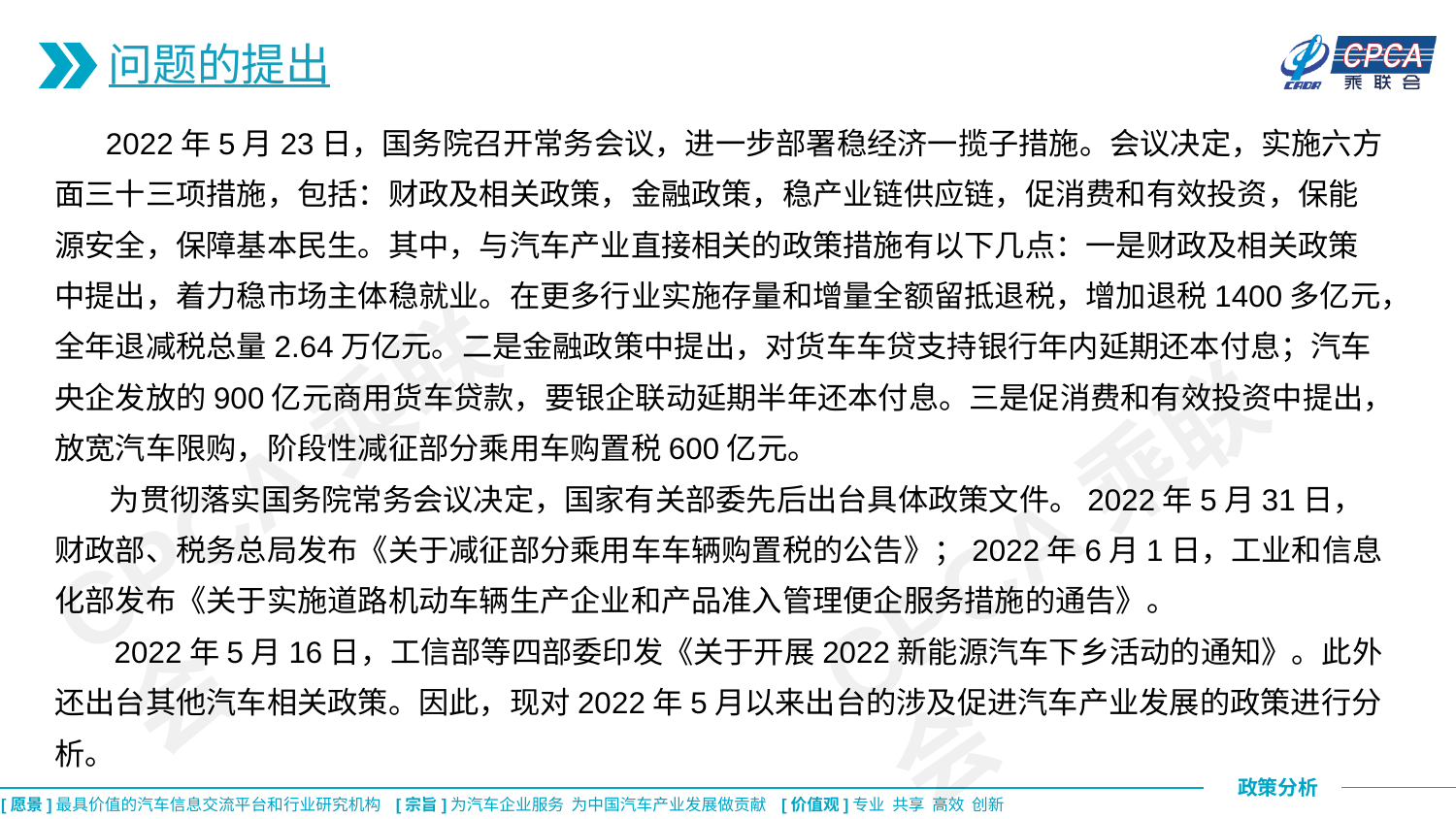

问题的提出
      2022年5月23日，国务院召开常务会议，进一步部署稳经济一揽子措施。会议决定，实施六方面三十三项措施，包括：财政及相关政策，金融政策，稳产业链供应链，促消费和有效投资，保能源安全，保障基本民生。其中，与汽车产业直接相关的政策措施有以下几点：一是财政及相关政策中提出，着力稳市场主体稳就业。在更多行业实施存量和增量全额留抵退税，增加退税1400多亿元，全年退减税总量2.64万亿元。二是金融政策中提出，对货车车贷支持银行年内延期还本付息；汽车央企发放的900亿元商用货车贷款，要银企联动延期半年还本付息。三是促消费和有效投资中提出，放宽汽车限购，阶段性减征部分乘用车购置税600亿元。
       为贯彻落实国务院常务会议决定，国家有关部委先后出台具体政策文件。2022年5月31日，财政部、税务总局发布《关于减征部分乘用车车辆购置税的公告》；2022年6月1日，工业和信息化部发布《关于实施道路机动车辆生产企业和产品准入管理便企服务措施的通告》。
       2022年5月16日，工信部等四部委印发《关于开展2022新能源汽车下乡活动的通知》。此外还出台其他汽车相关政策。因此，现对2022年5月以来出台的涉及促进汽车产业发展的政策进行分析。
CPCA乘联会
CPCA乘联会